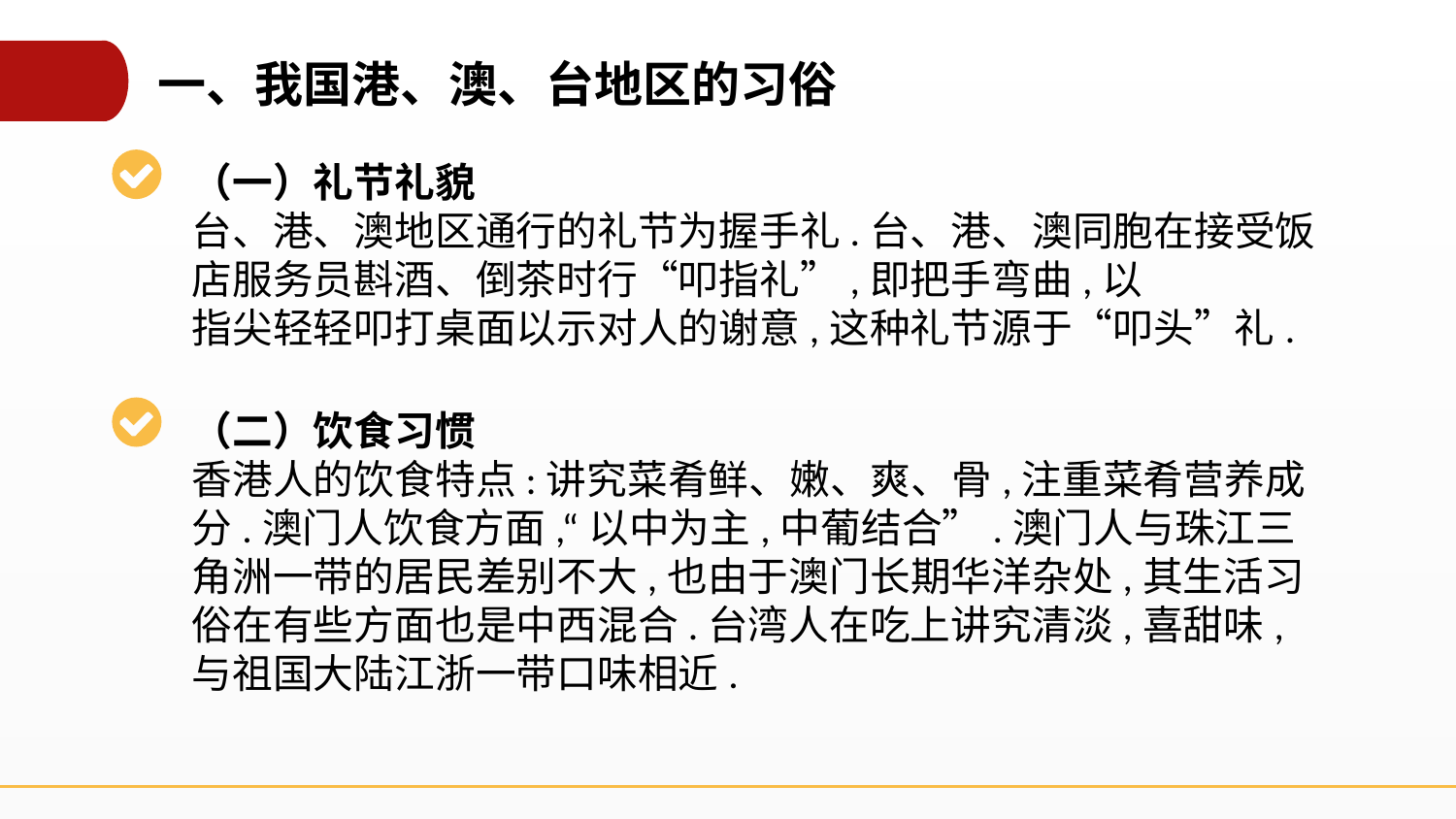

一、我国港、澳、台地区的习俗

（一）礼节礼貌
台、港、澳地区通行的礼节为握手礼.台、港、澳同胞在接受饭店服务员斟酒、倒茶时行“叩指礼”,即把手弯曲,以
指尖轻轻叩打桌面以示对人的谢意,这种礼节源于“叩头”礼.

（二）饮食习惯
香港人的饮食特点:讲究菜肴鲜、嫩、爽、骨,注重菜肴营养成分.澳门人饮食方面,“以中为主,中葡结合”.澳门人与珠江三角洲一带的居民差别不大,也由于澳门长期华洋杂处,其生活习俗在有些方面也是中西混合.台湾人在吃上讲究清淡,喜甜味,与祖国大陆江浙一带口味相近.